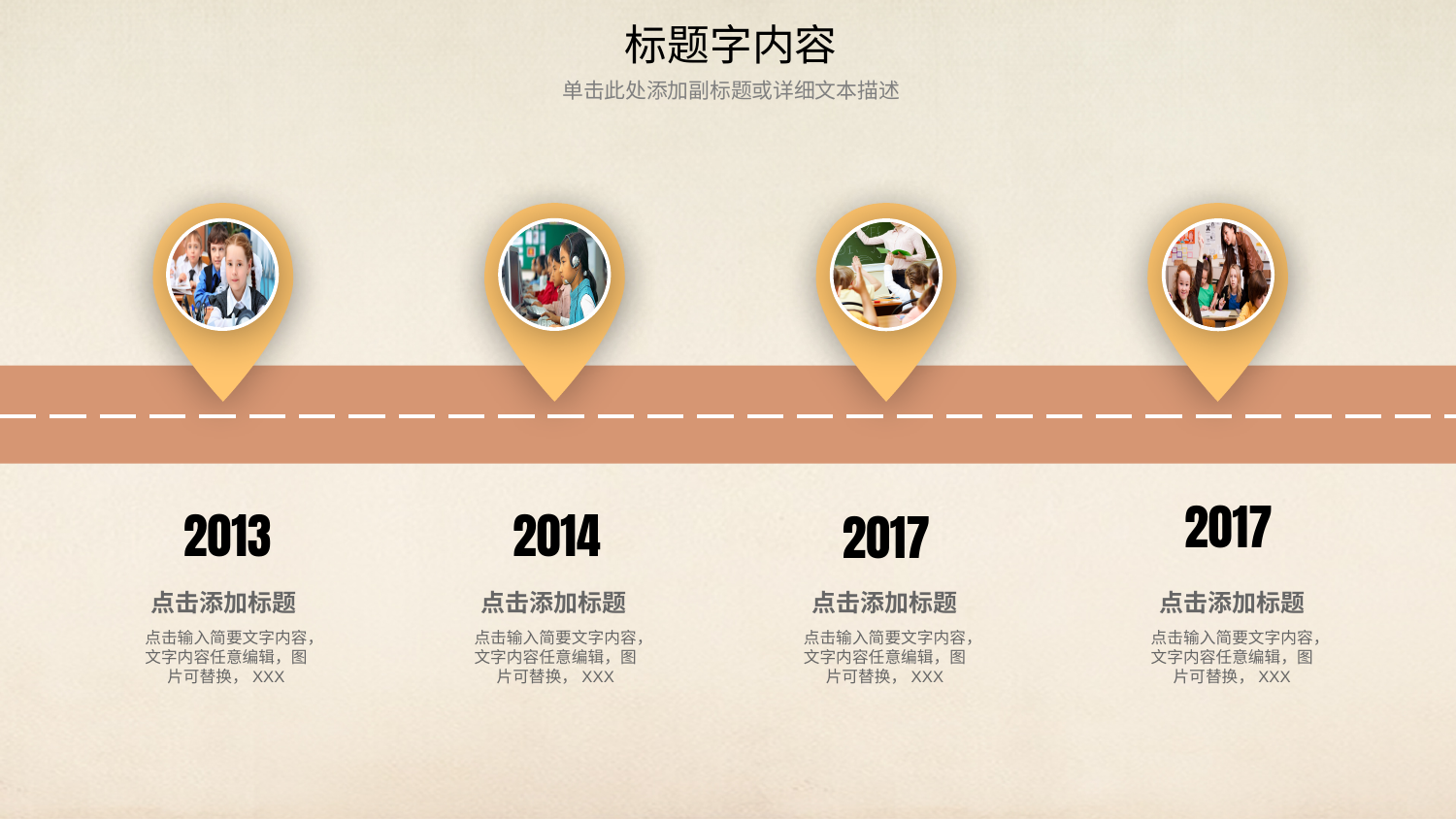

标题字内容
单击此处添加副标题或详细文本描述

2017
2013
2014
2017
点击添加标题
点击输入简要文字内容，文字内容任意编辑，图片可替换，XXX
点击添加标题
点击输入简要文字内容，文字内容任意编辑，图片可替换，XXX
点击添加标题
点击输入简要文字内容，文字内容任意编辑，图片可替换，XXX
点击添加标题
点击输入简要文字内容，文字内容任意编辑，图片可替换，XXX